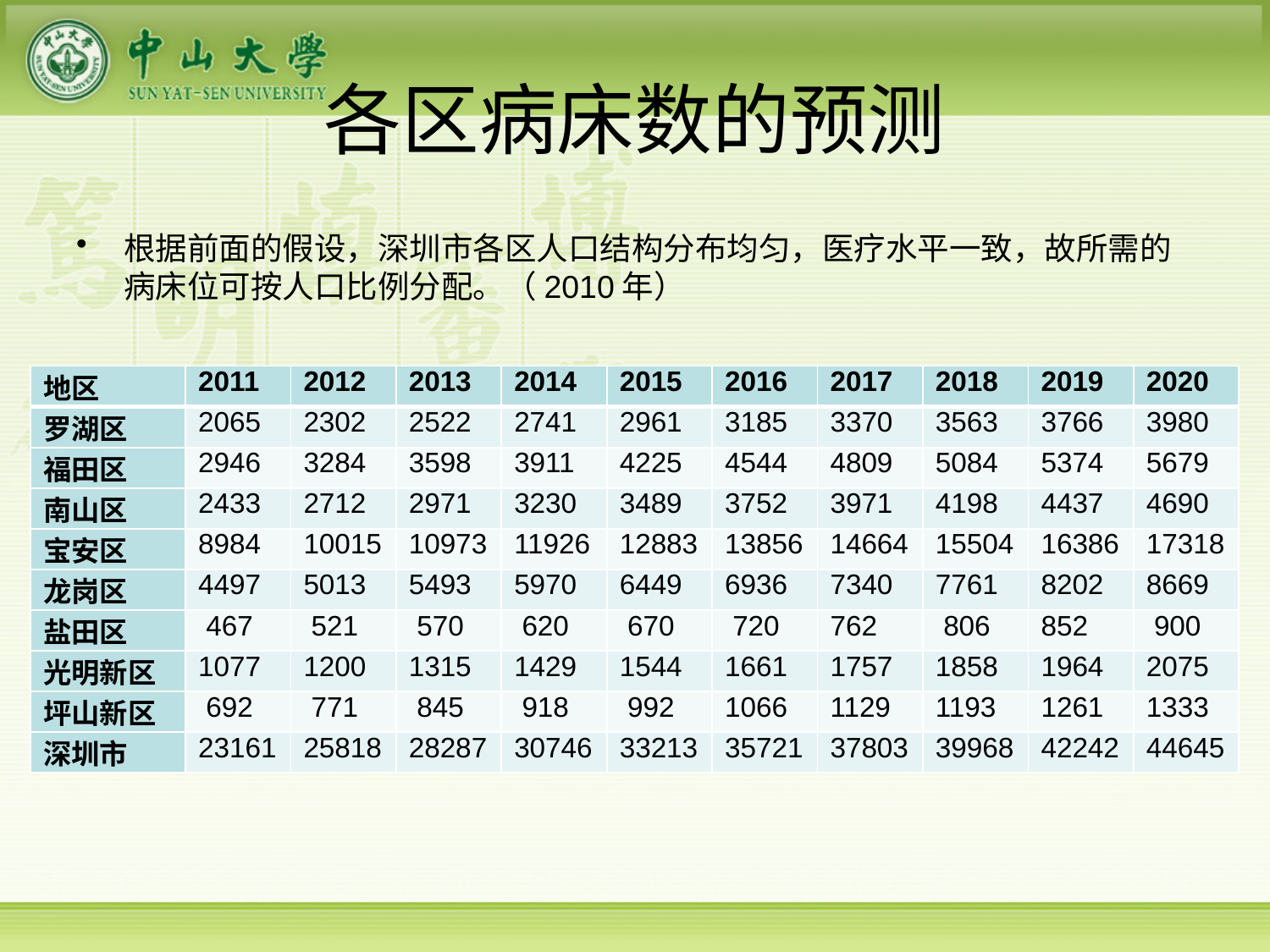

# 各区病床数的预测
根据前面的假设，深圳市各区人口结构分布均匀，医疗水平一致，故所需的病床位可按人口比例分配。（2010年）

| 地区 | 2011 | 2012 | 2013 | 2014 | 2015 | 2016 | 2017 | 2018 | 2019 | 2020 |
| --- | --- | --- | --- | --- | --- | --- | --- | --- | --- | --- |
| 罗湖区 | 2065 | 2302 | 2522 | 2741 | 2961 | 3185 | 3370 | 3563 | 3766 | 3980 |
| 福田区 | 2946 | 3284 | 3598 | 3911 | 4225 | 4544 | 4809 | 5084 | 5374 | 5679 |
| 南山区 | 2433 | 2712 | 2971 | 3230 | 3489 | 3752 | 3971 | 4198 | 4437 | 4690 |
| 宝安区 | 8984 | 10015 | 10973 | 11926 | 12883 | 13856 | 14664 | 15504 | 16386 | 17318 |
| 龙岗区 | 4497 | 5013 | 5493 | 5970 | 6449 | 6936 | 7340 | 7761 | 8202 | 8669 |
| 盐田区 | 467 | 521 | 570 | 620 | 670 | 720 | 762 | 806 | 852 | 900 |
| 光明新区 | 1077 | 1200 | 1315 | 1429 | 1544 | 1661 | 1757 | 1858 | 1964 | 2075 |
| 坪山新区 | 692 | 771 | 845 | 918 | 992 | 1066 | 1129 | 1193 | 1261 | 1333 |
| 深圳市 | 23161 | 25818 | 28287 | 30746 | 33213 | 35721 | 37803 | 39968 | 42242 | 44645 |